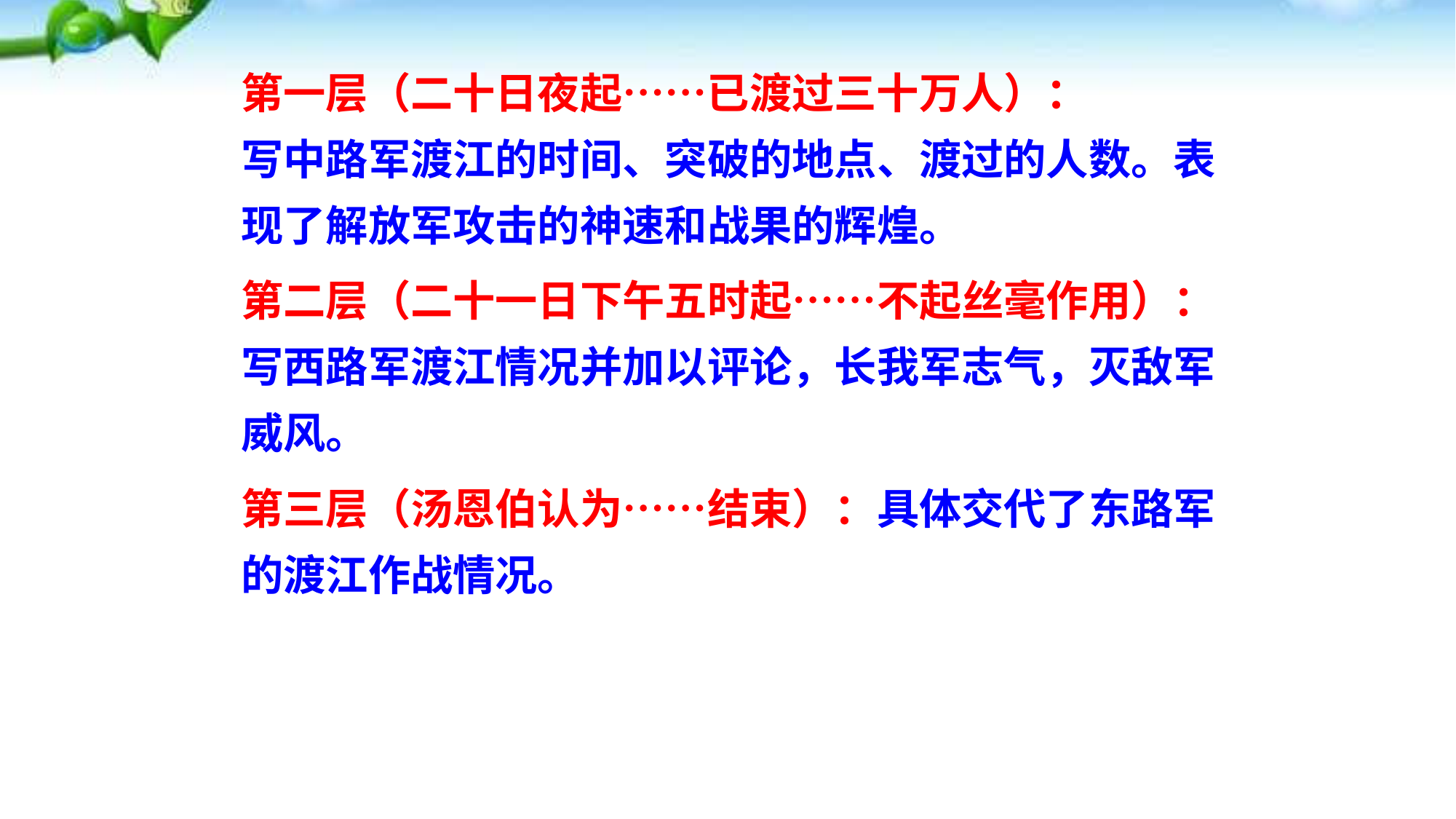

第一层（二十日夜起……已渡过三十万人）：
写中路军渡江的时间、突破的地点、渡过的人数。表现了解放军攻击的神速和战果的辉煌。
第二层（二十一日下午五时起……不起丝毫作用）：写西路军渡江情况并加以评论，长我军志气，灭敌军威风。
第三层（汤恩伯认为……结束）：具体交代了东路军的渡江作战情况。